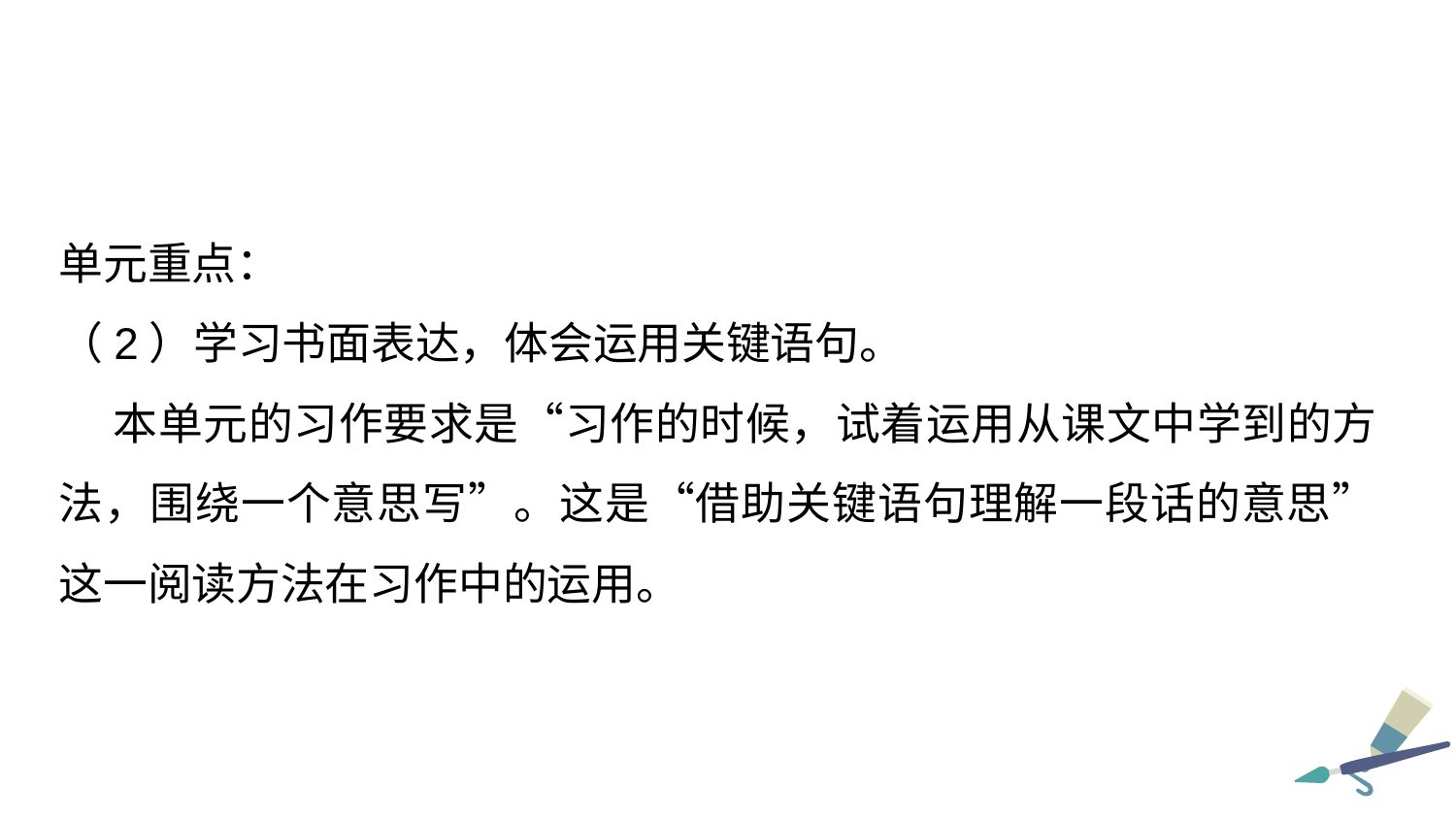

单元重点：
（2）学习书面表达，体会运用关键语句。
    本单元的习作要求是“习作的时候，试着运用从课文中学到的方法，围绕一个意思写”。这是“借助关键语句理解一段话的意思”这一阅读方法在习作中的运用。